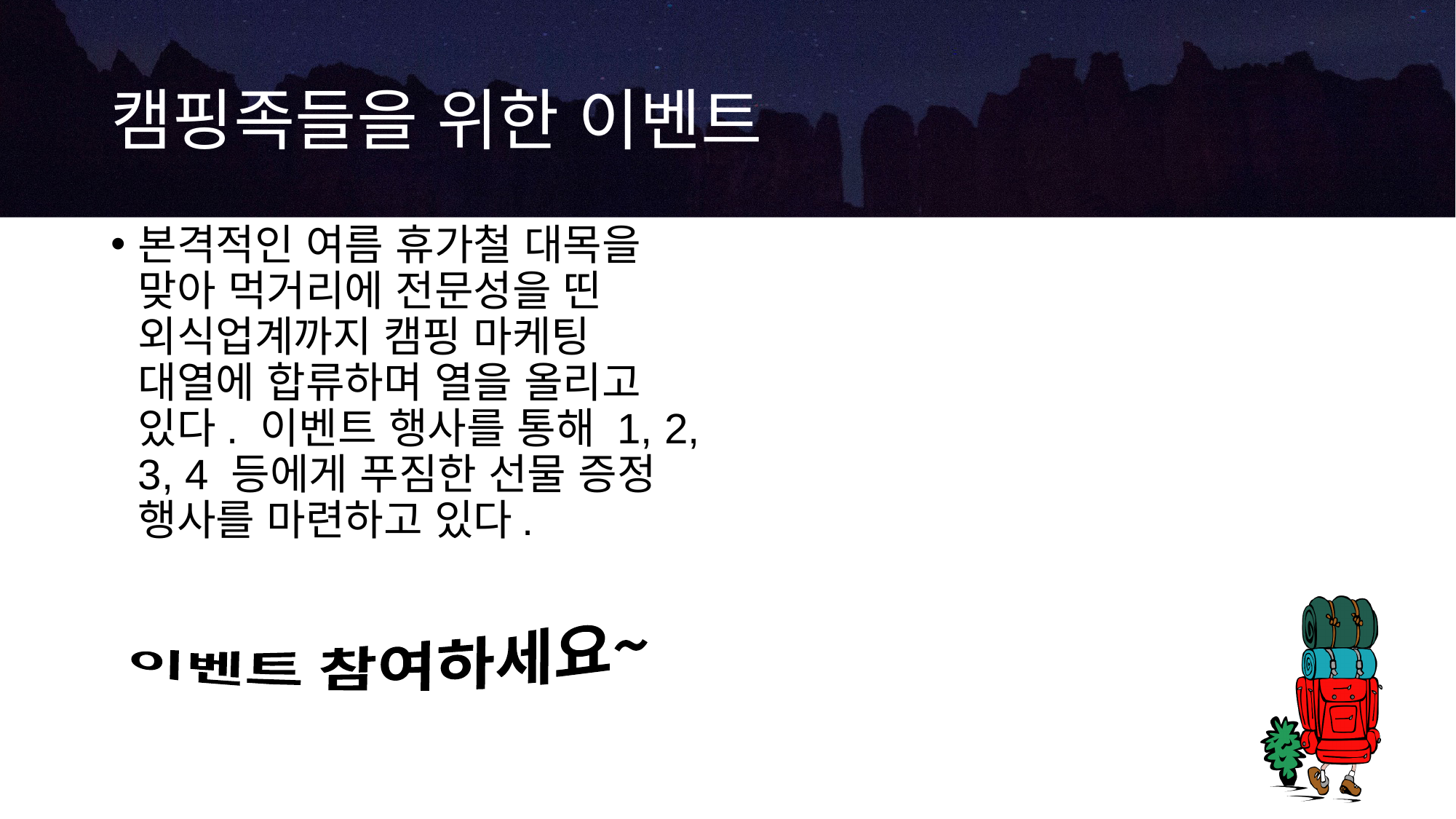

# 캠핑족들을 위한 이벤트
본격적인 여름 휴가철 대목을 맞아 먹거리에 전문성을 띤 외식업계까지 캠핑 마케팅 대열에 합류하며 열을 올리고 있다. 이벤트 행사를 통해 1, 2, 3, 4 등에게 푸짐한 선물 증정 행사를 마련하고 있다.

이벤트 참여하세요~